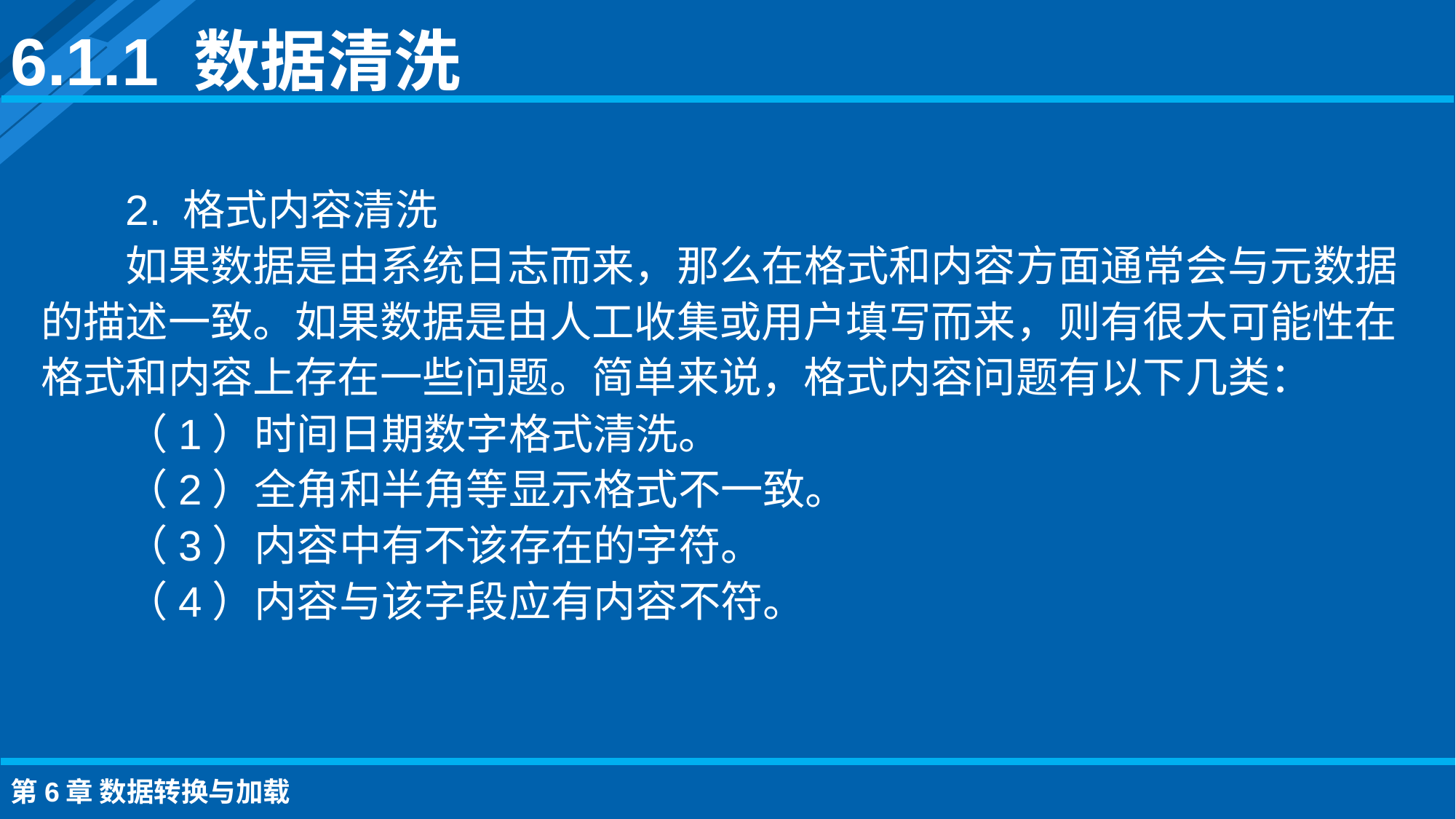

6.1.1 数据清洗

2. 格式内容清洗
如果数据是由系统日志而来，那么在格式和内容方面通常会与元数据的描述一致。如果数据是由人工收集或用户填写而来，则有很大可能性在格式和内容上存在一些问题。简单来说，格式内容问题有以下几类：
（1）时间日期数字格式清洗。
（2）全角和半角等显示格式不一致。
（3）内容中有不该存在的字符。
（4）内容与该字段应有内容不符。
第6章 数据转换与加载